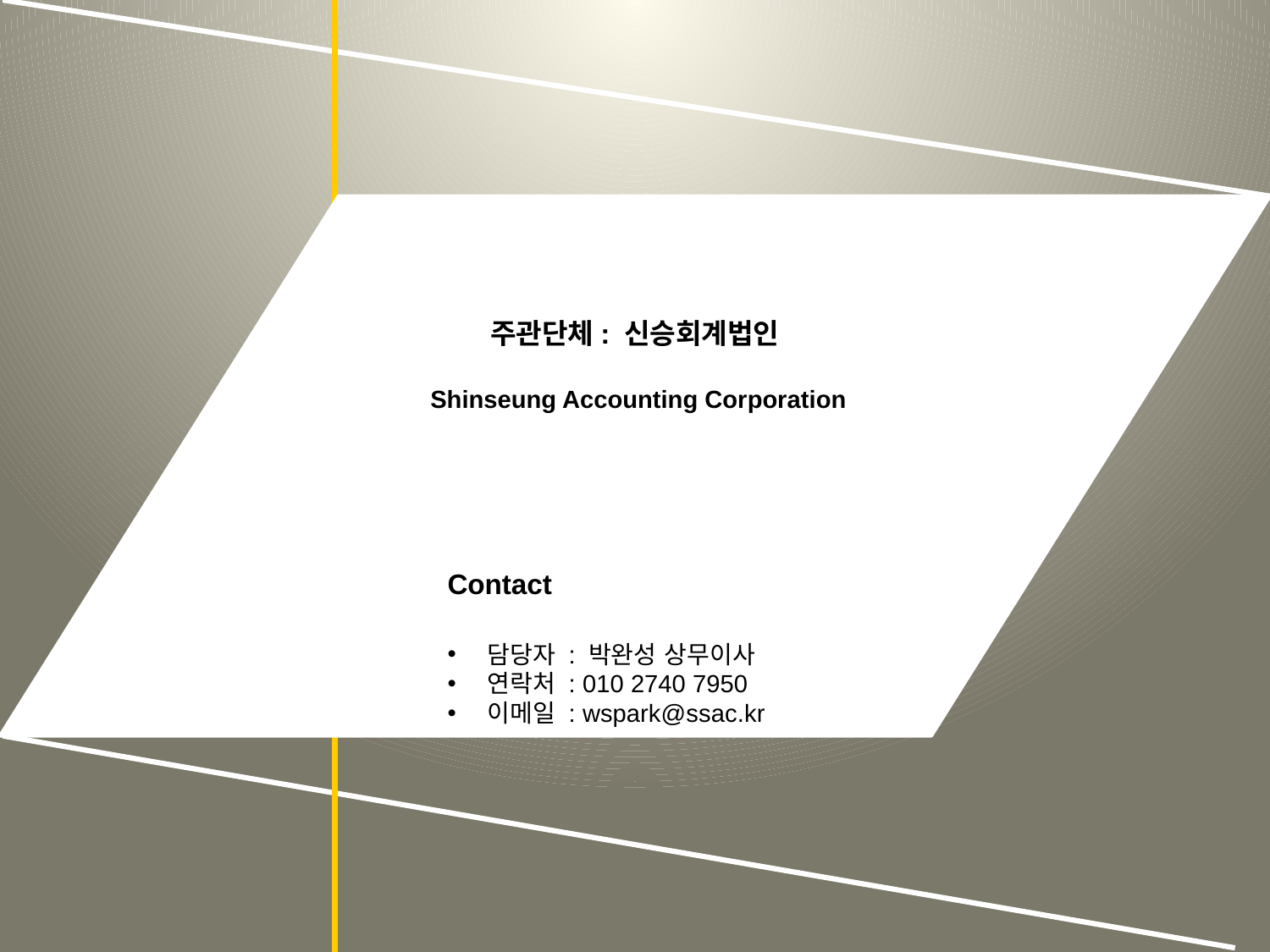

주관단체: 신승회계법인

 Shinseung Accounting Corporation

Contact

담당자 : 박완성 상무이사
연락처 : 010 2740 7950
이메일 : wspark@ssac.kr